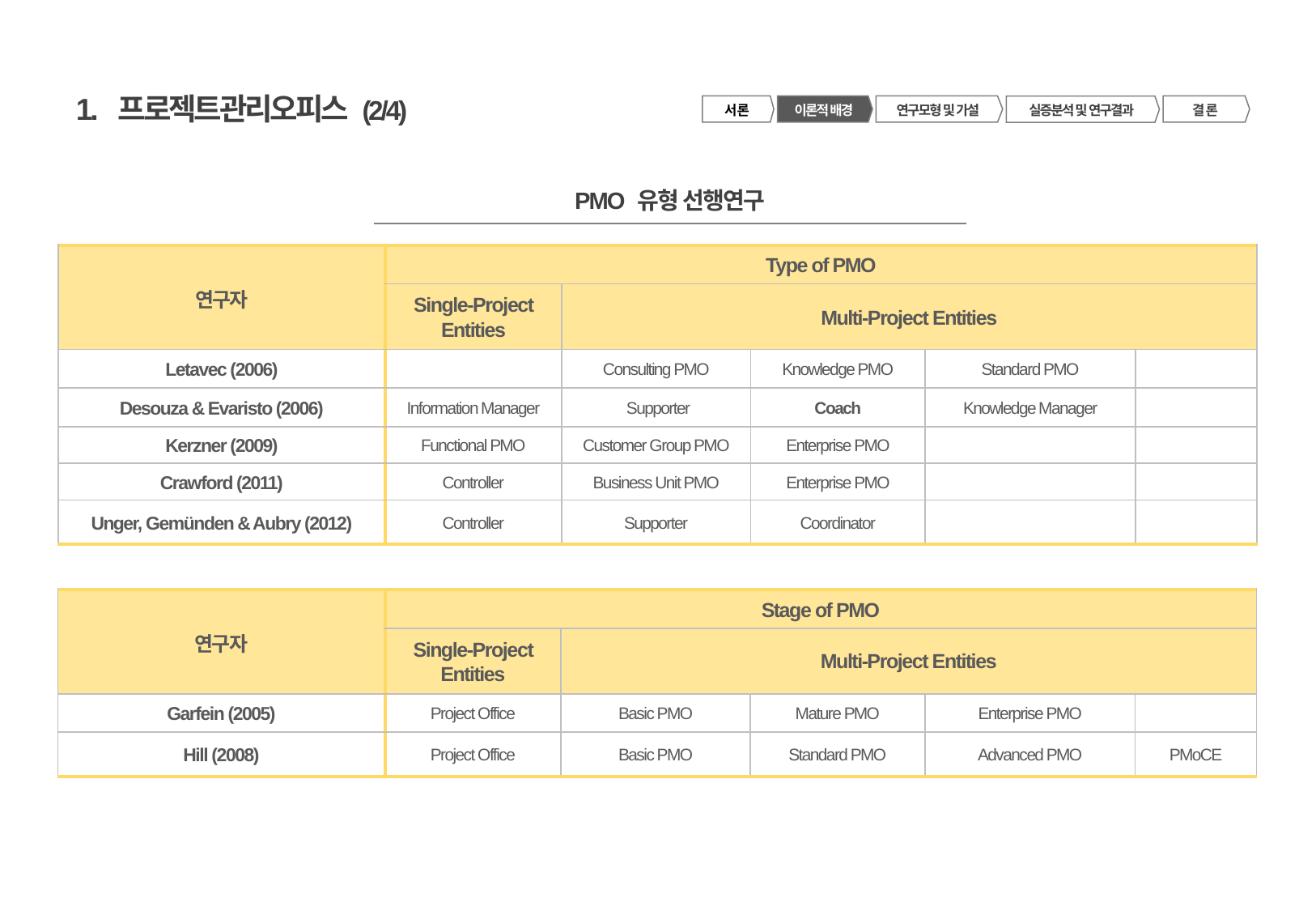

1.  프로젝트관리오피스 (2/4)
서  론
이론적 배경
연구모형 및 가설
결 론
실증분석 및 연구결과
PMO 유형 선행연구
| 연구자 | Type of PMO |  |  |  |  |
| --- | --- | --- | --- | --- | --- |
|  | Single-Project Entities | Multi-Project Entities |  |  |  |
| Letavec (2006) |  | Consulting PMO | Knowledge PMO | Standard PMO |  |
| Desouza & Evaristo (2006) | Information Manager | Supporter | Coach | Knowledge Manager |  |
| Kerzner (2009) | Functional PMO | Customer Group PMO | Enterprise PMO |  |  |
| Crawford (2011) | Controller | Business Unit PMO | Enterprise PMO |  |  |
| Unger, Gemünden & Aubry (2012) | Controller | Supporter | Coordinator |  |  |
| 연구자 | Stage of PMO |  |  |  |  |
| --- | --- | --- | --- | --- | --- |
|  | Single-Project Entities | Multi-Project Entities |  |  |  |
| Garfein (2005) | Project Office | Basic PMO | Mature PMO | Enterprise PMO |  |
| Hill (2008) | Project Office | Basic PMO | Standard PMO | Advanced PMO | PMoCE |